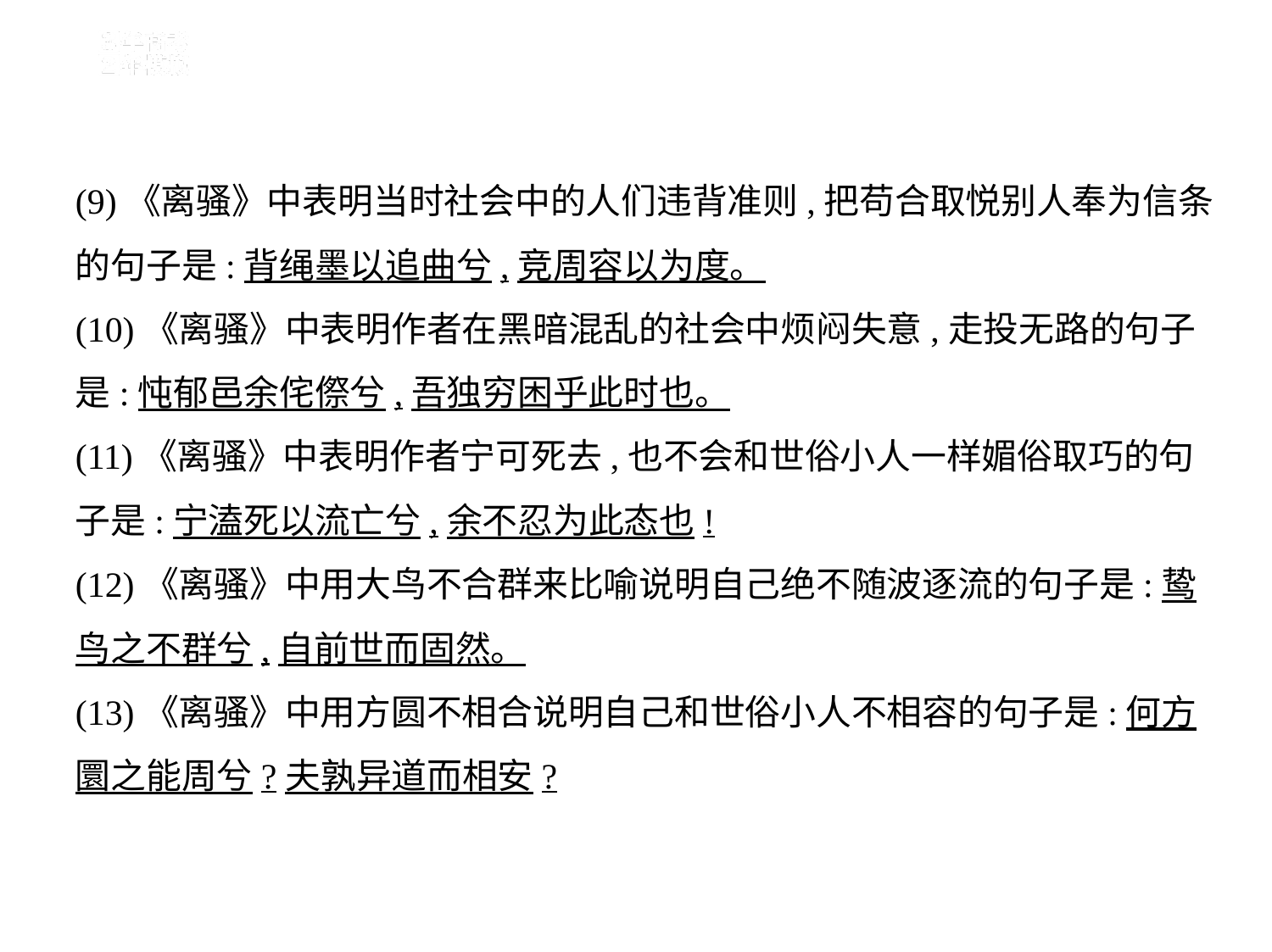

(9)《离骚》中表明当时社会中的人们违背准则,把苟合取悦别人奉为信条
的句子是:背绳墨以追曲兮,竞周容以为度。
(10)《离骚》中表明作者在黑暗混乱的社会中烦闷失意,走投无路的句子
是:忳郁邑余侘傺兮,吾独穷困乎此时也。
(11)《离骚》中表明作者宁可死去,也不会和世俗小人一样媚俗取巧的句
子是:宁溘死以流亡兮,余不忍为此态也!
(12)《离骚》中用大鸟不合群来比喻说明自己绝不随波逐流的句子是:鸷
鸟之不群兮,自前世而固然。
(13)《离骚》中用方圆不相合说明自己和世俗小人不相容的句子是:何方
圜之能周兮?夫孰异道而相安?